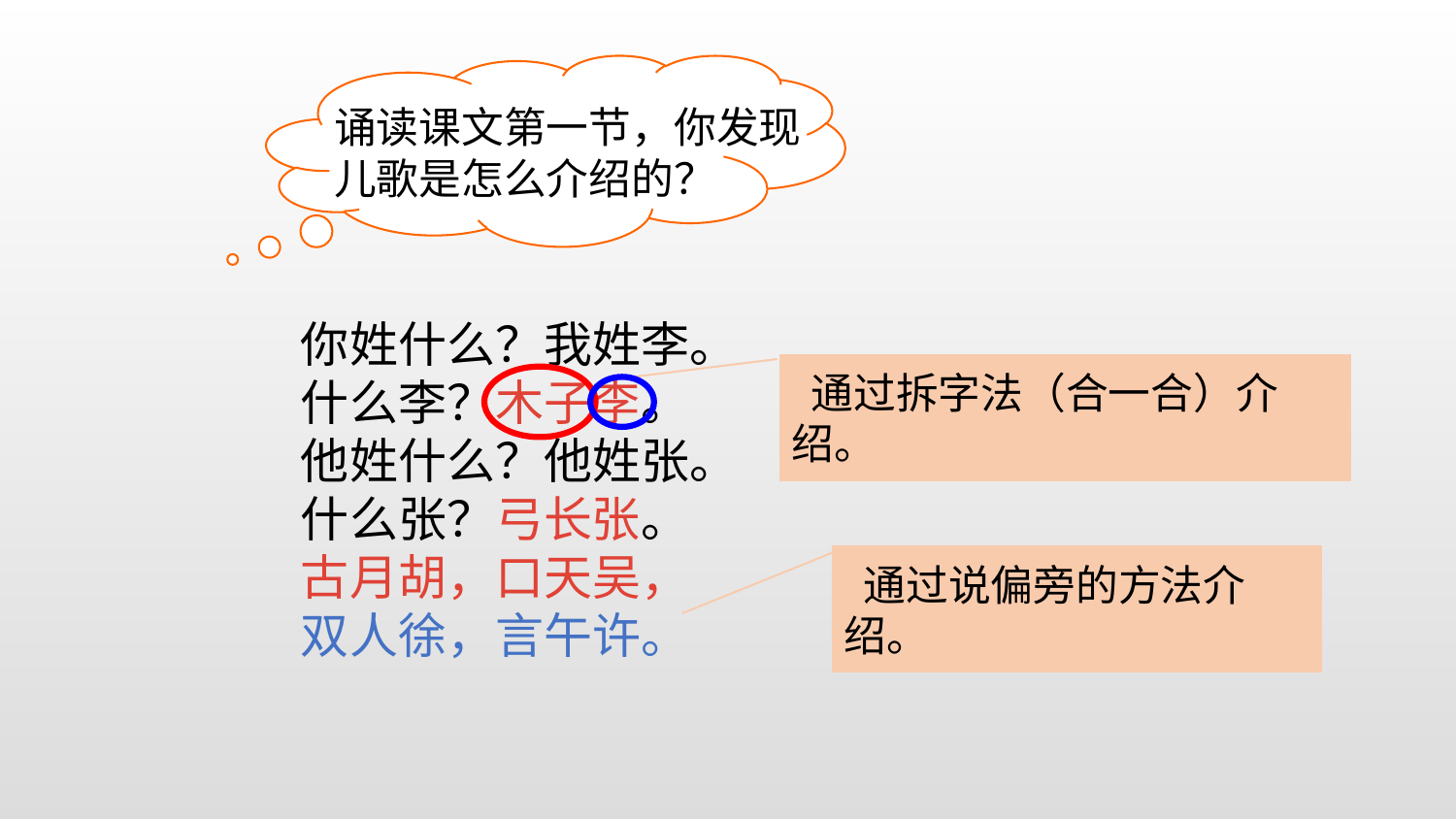

诵读课文第一节，你发现儿歌是怎么介绍的？
你姓什么？我姓李。
什么李？木子李。
他姓什么？他姓张。
什么张？弓长张。
古月胡，口天吴，
双人徐，言午许。
 通过拆字法（合一合）介绍。

 通过说偏旁的方法介绍。